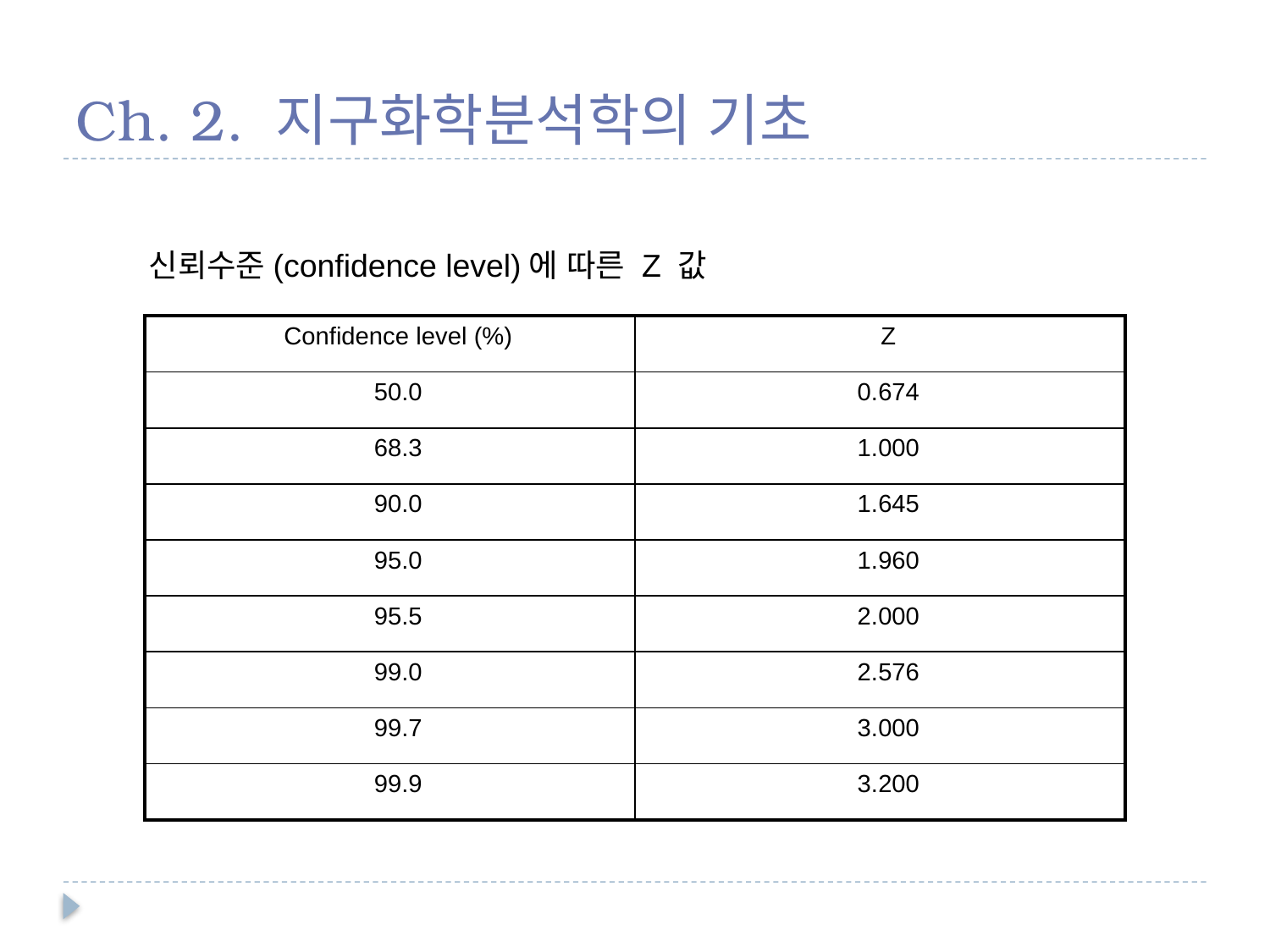

# Ch. 2. 지구화학분석학의 기초
신뢰수준(confidence level)에 따른 Z 값
| Confidence level (%) | Z |
| --- | --- |
| 50.0 | 0.674 |
| 68.3 | 1.000 |
| 90.0 | 1.645 |
| 95.0 | 1.960 |
| 95.5 | 2.000 |
| 99.0 | 2.576 |
| 99.7 | 3.000 |
| 99.9 | 3.200 |